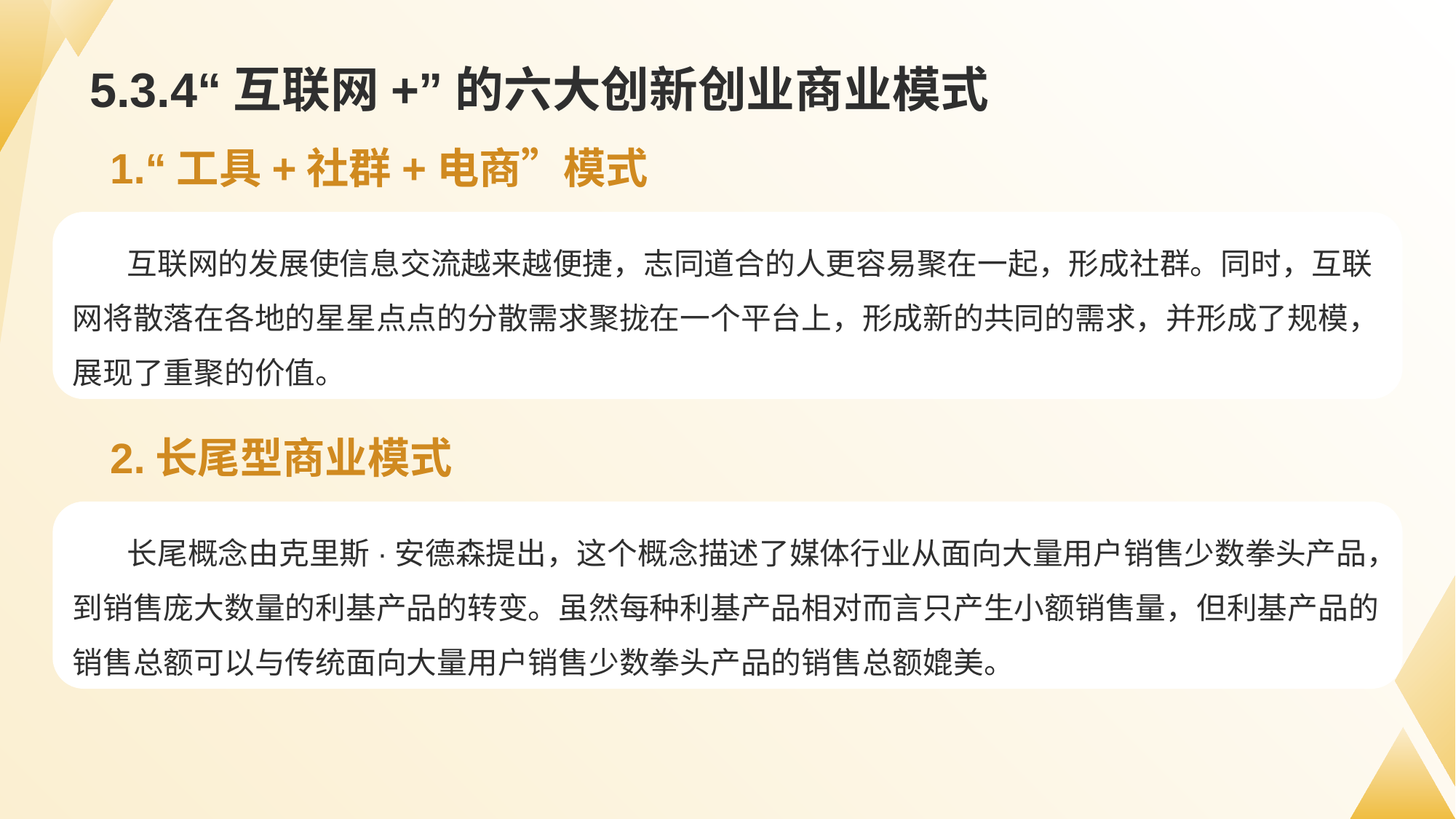

# 5.3.4“互联网+”的六大创新创业商业模式
1.“工具+社群+电商”模式
互联网的发展使信息交流越来越便捷，志同道合的人更容易聚在一起，形成社群。同时，互联网将散落在各地的星星点点的分散需求聚拢在一个平台上，形成新的共同的需求，并形成了规模，展现了重聚的价值。
2.长尾型商业模式
长尾概念由克里斯·安德森提出，这个概念描述了媒体行业从面向大量用户销售少数拳头产品，到销售庞大数量的利基产品的转变。虽然每种利基产品相对而言只产生小额销售量，但利基产品的销售总额可以与传统面向大量用户销售少数拳头产品的销售总额媲美。